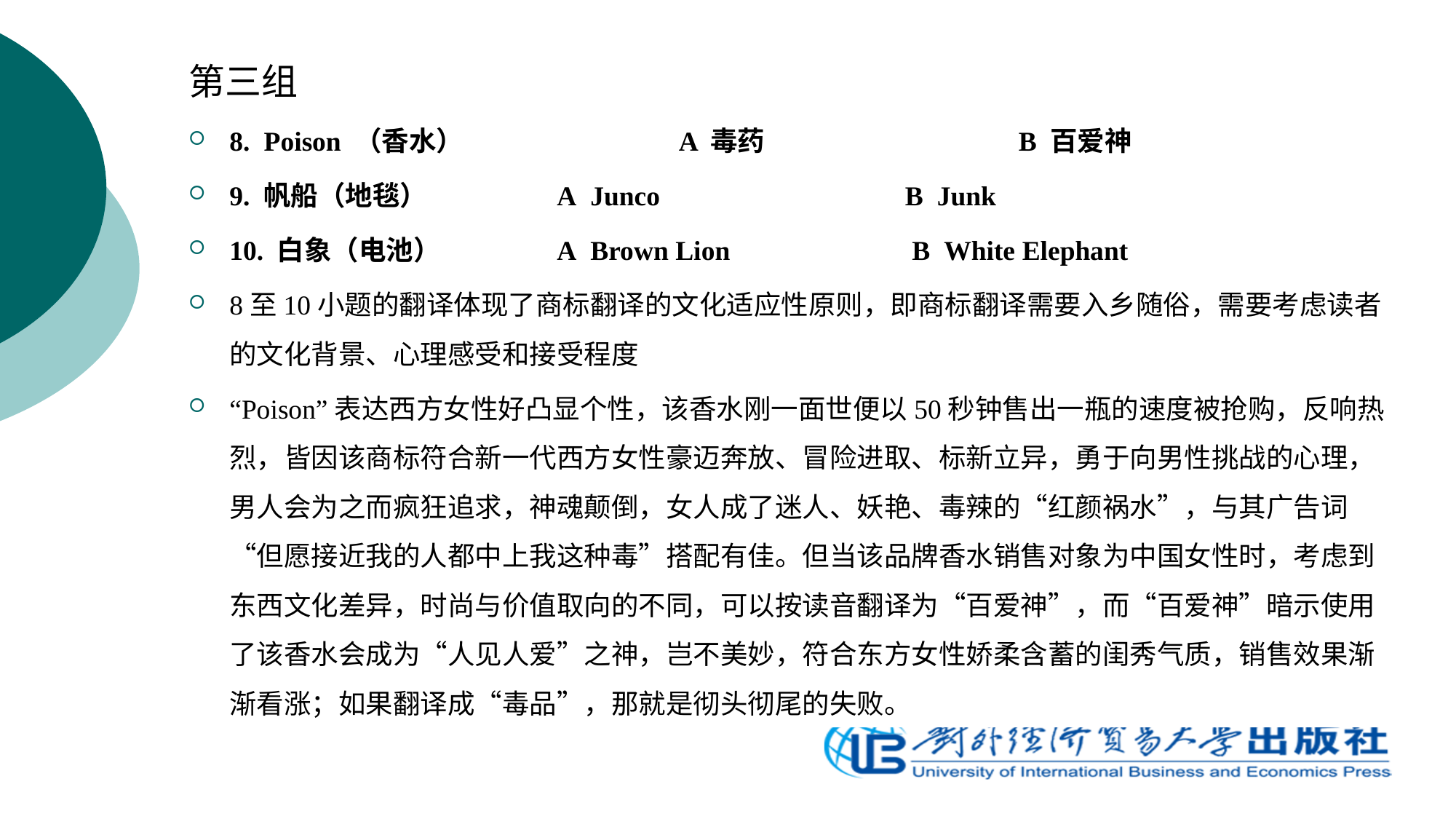

第三组
8.  Poison （香水）		 A 毒药 			   B 百爱神
9. 帆船（地毯）		A  Junco			   B  Junk
10. 白象（电池）		A  Brown Lion             	    B  White Elephant
8至10小题的翻译体现了商标翻译的文化适应性原则，即商标翻译需要入乡随俗，需要考虑读者的文化背景、心理感受和接受程度
“Poison”表达西方女性好凸显个性，该香水刚一面世便以50秒钟售出一瓶的速度被抢购，反响热烈，皆因该商标符合新一代西方女性豪迈奔放、冒险进取、标新立异，勇于向男性挑战的心理，男人会为之而疯狂追求，神魂颠倒，女人成了迷人、妖艳、毒辣的“红颜祸水”，与其广告词“但愿接近我的人都中上我这种毒”搭配有佳。但当该品牌香水销售对象为中国女性时，考虑到东西文化差异，时尚与价值取向的不同，可以按读音翻译为“百爱神”，而“百爱神”暗示使用了该香水会成为“人见人爱”之神，岂不美妙，符合东方女性娇柔含蓄的闺秀气质，销售效果渐渐看涨；如果翻译成“毒品”，那就是彻头彻尾的失败。